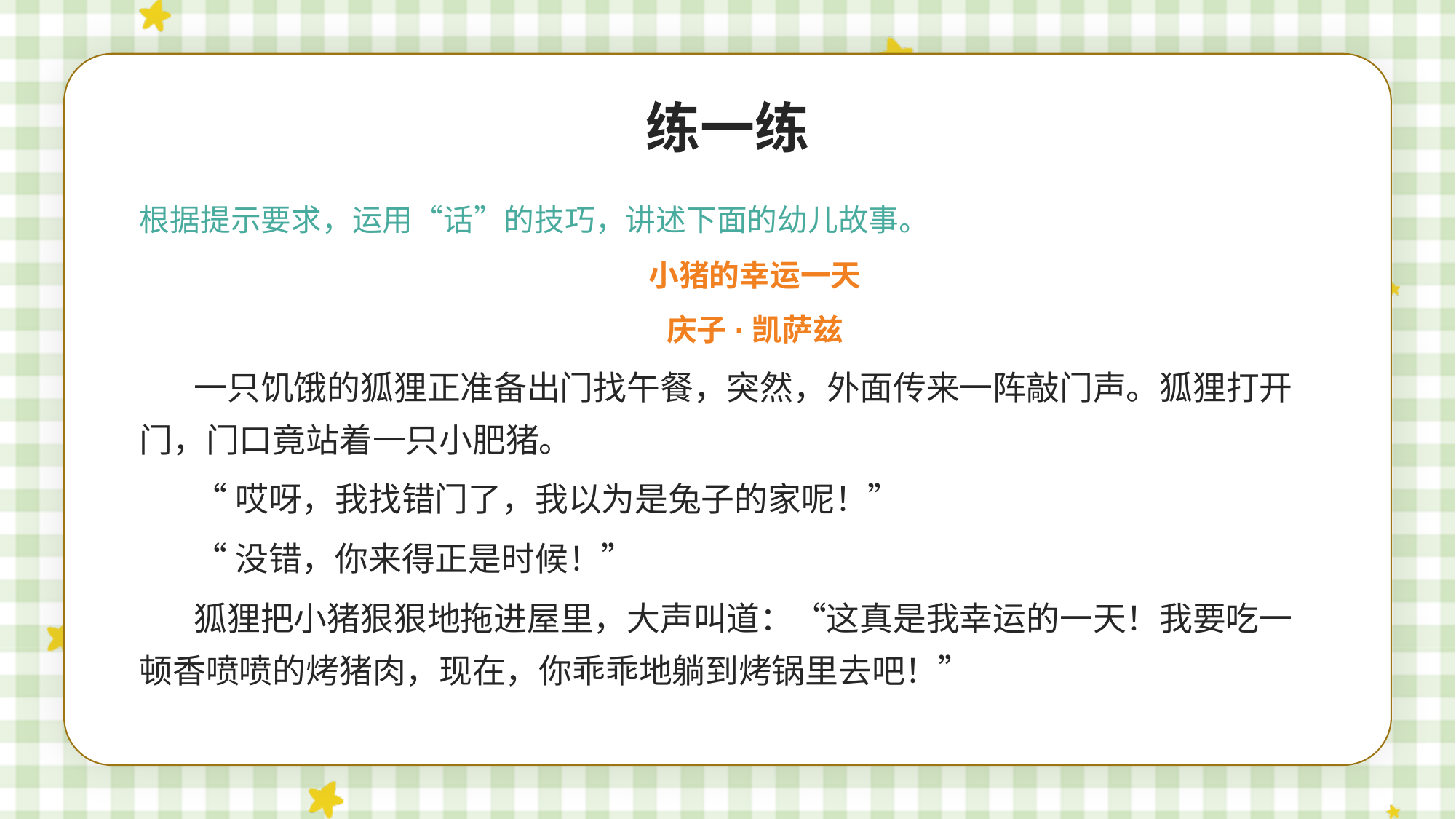

练一练
根据提示要求，运用“话”的技巧，讲述下面的幼儿故事。
小猪的幸运一天
庆子·凯萨兹
一只饥饿的狐狸正准备出门找午餐，突然，外面传来一阵敲门声。狐狸打开门，门口竟站着一只小肥猪。
“哎呀，我找错门了，我以为是兔子的家呢！”
“没错，你来得正是时候！”
狐狸把小猪狠狠地拖进屋里，大声叫道：“这真是我幸运的一天！我要吃一顿香喷喷的烤猪肉，现在，你乖乖地躺到烤锅里去吧！”